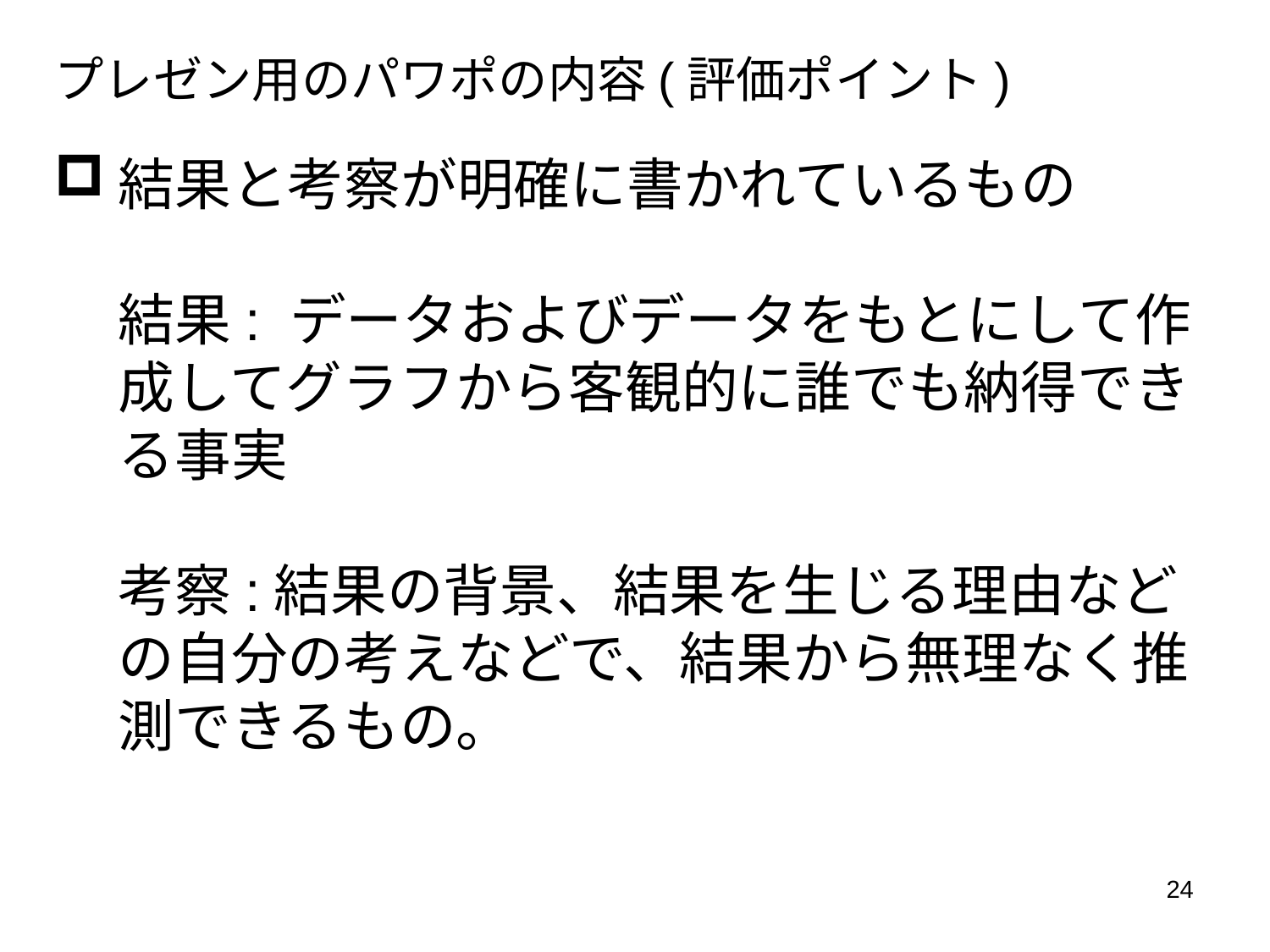

プレゼン用のパワポの内容(評価ポイント)
結果と考察が明確に書かれているもの
結果: データおよびデータをもとにして作成してグラフから客観的に誰でも納得できる事実
考察:結果の背景、結果を生じる理由などの自分の考えなどで、結果から無理なく推測できるもの。
24